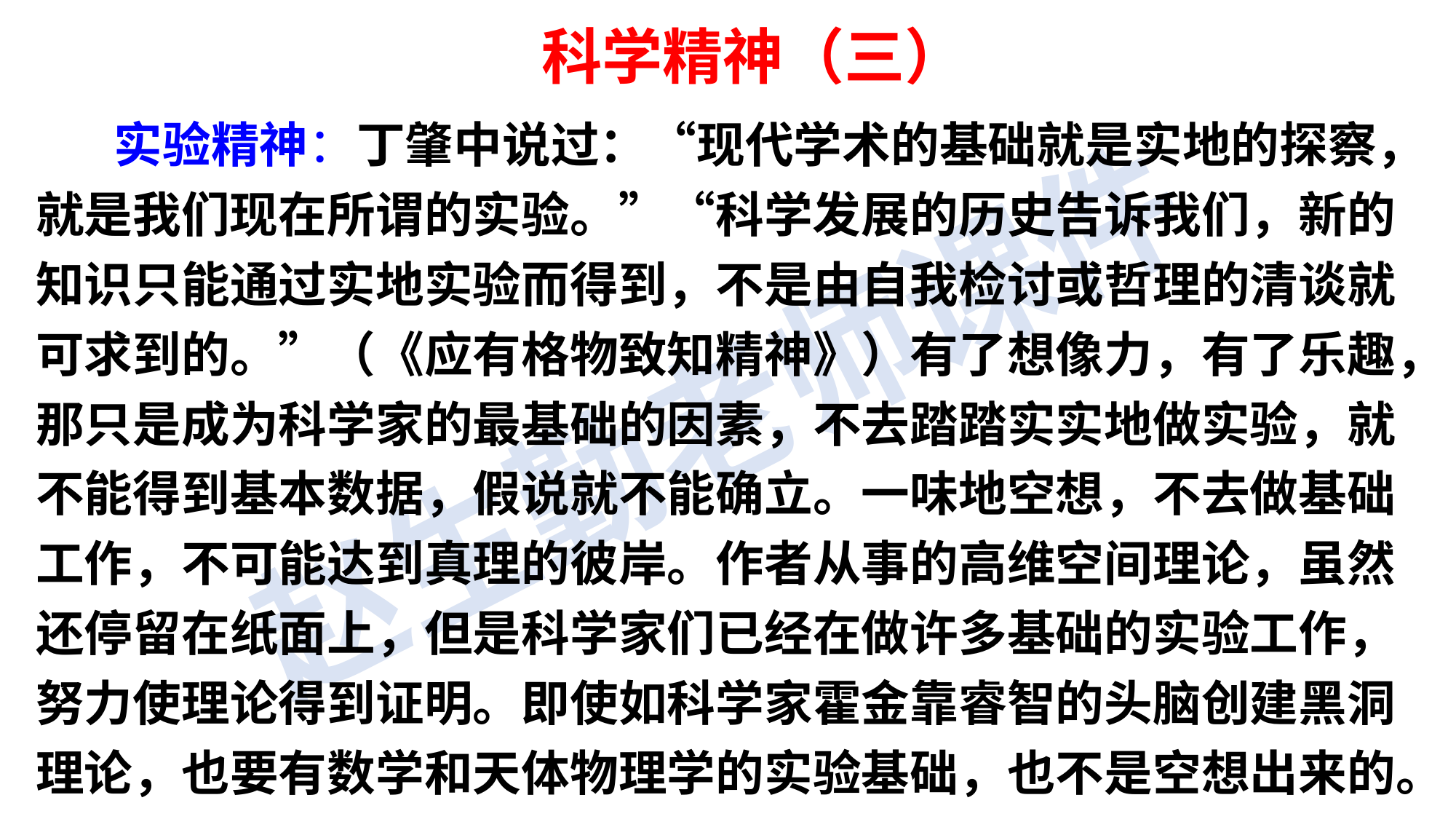

科学精神（三）
      实验精神：丁肇中说过：“现代学术的基础就是实地的探察，就是我们现在所谓的实验。”“科学发展的历史告诉我们，新的知识只能通过实地实验而得到，不是由自我检讨或哲理的清谈就可求到的。”（《应有格物致知精神》）有了想像力，有了乐趣，那只是成为科学家的最基础的因素，不去踏踏实实地做实验，就不能得到基本数据，假说就不能确立。一味地空想，不去做基础工作，不可能达到真理的彼岸。作者从事的高维空间理论，虽然还停留在纸面上，但是科学家们已经在做许多基础的实验工作，努力使理论得到证明。即使如科学家霍金靠睿智的头脑创建黑洞理论，也要有数学和天体物理学的实验基础，也不是空想出来的。